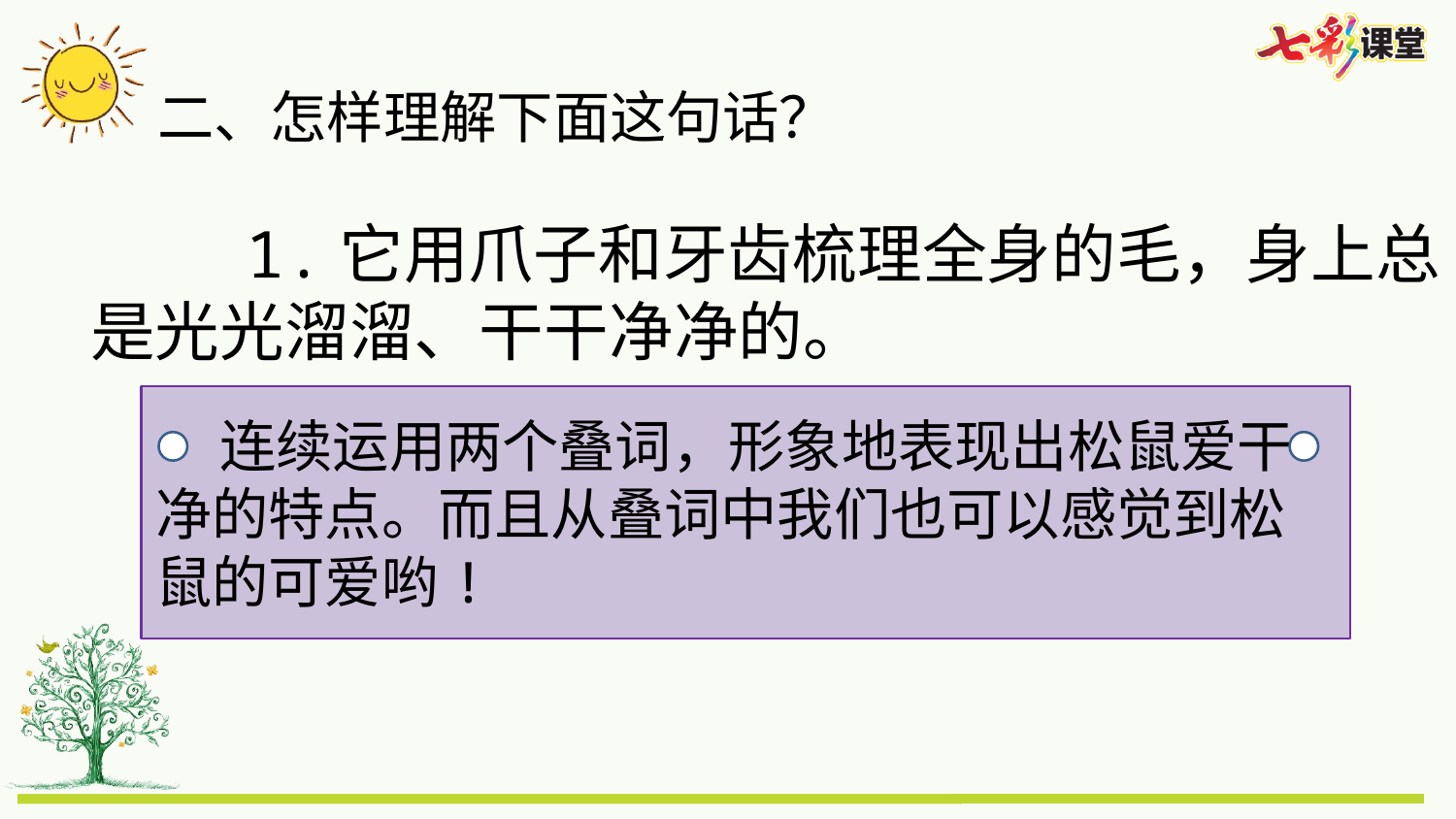

二、怎样理解下面这句话？
    1.它用爪子和牙齿梳理全身的毛，身上总是光光溜溜、干干净净的。
    连续运用两个叠词，形象地表现出松鼠爱干净的特点。而且从叠词中我们也可以感觉到松鼠的可爱哟!